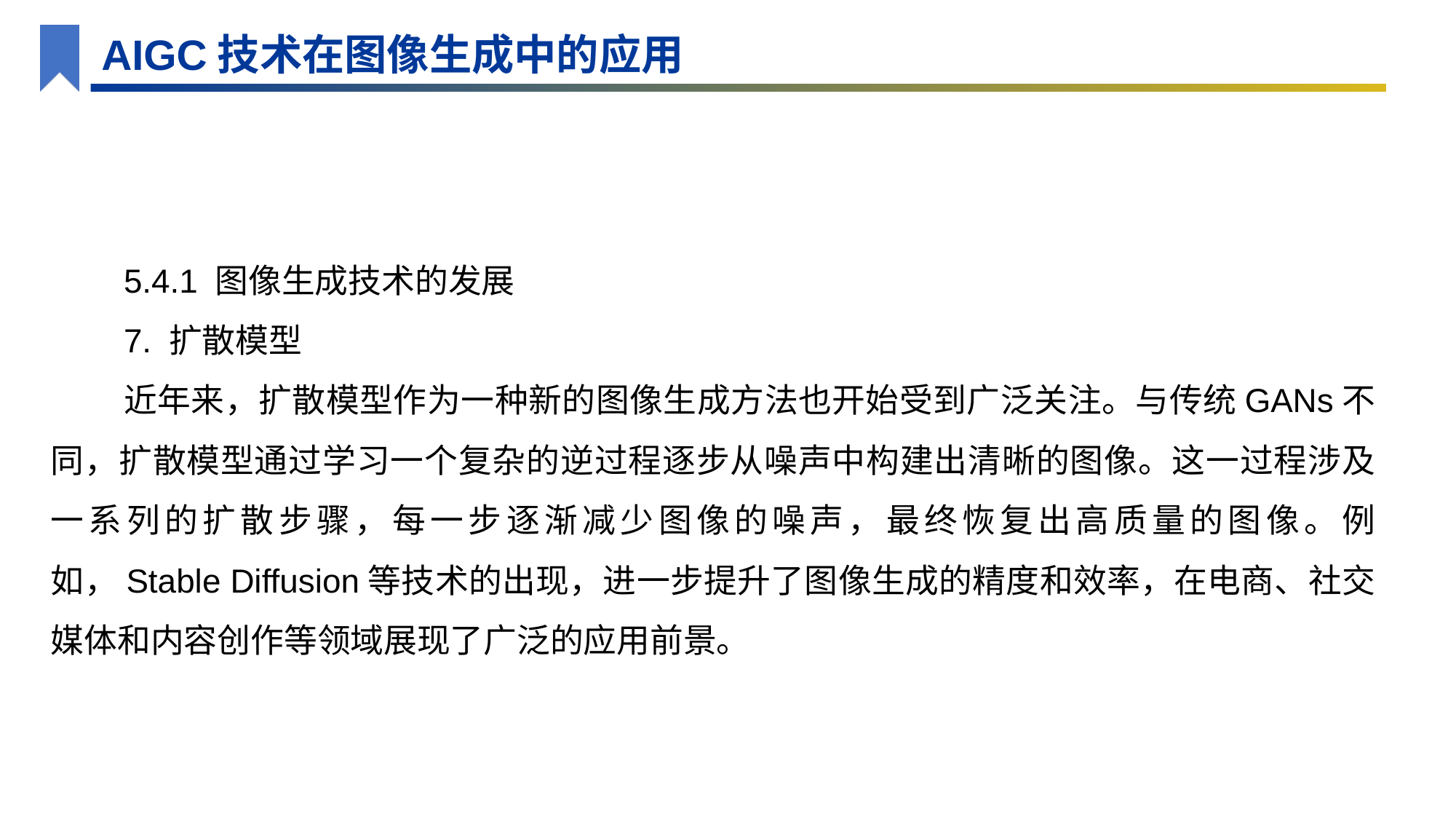

AIGC技术在图像生成中的应用
5.4.1 图像生成技术的发展
7. 扩散模型
近年来，扩散模型作为一种新的图像生成方法也开始受到广泛关注。与传统GANs不同，扩散模型通过学习一个复杂的逆过程逐步从噪声中构建出清晰的图像。这一过程涉及一系列的扩散步骤，每一步逐渐减少图像的噪声，最终恢复出高质量的图像。例如，Stable Diffusion等技术的出现，进一步提升了图像生成的精度和效率，在电商、社交媒体和内容创作等领域展现了广泛的应用前景。